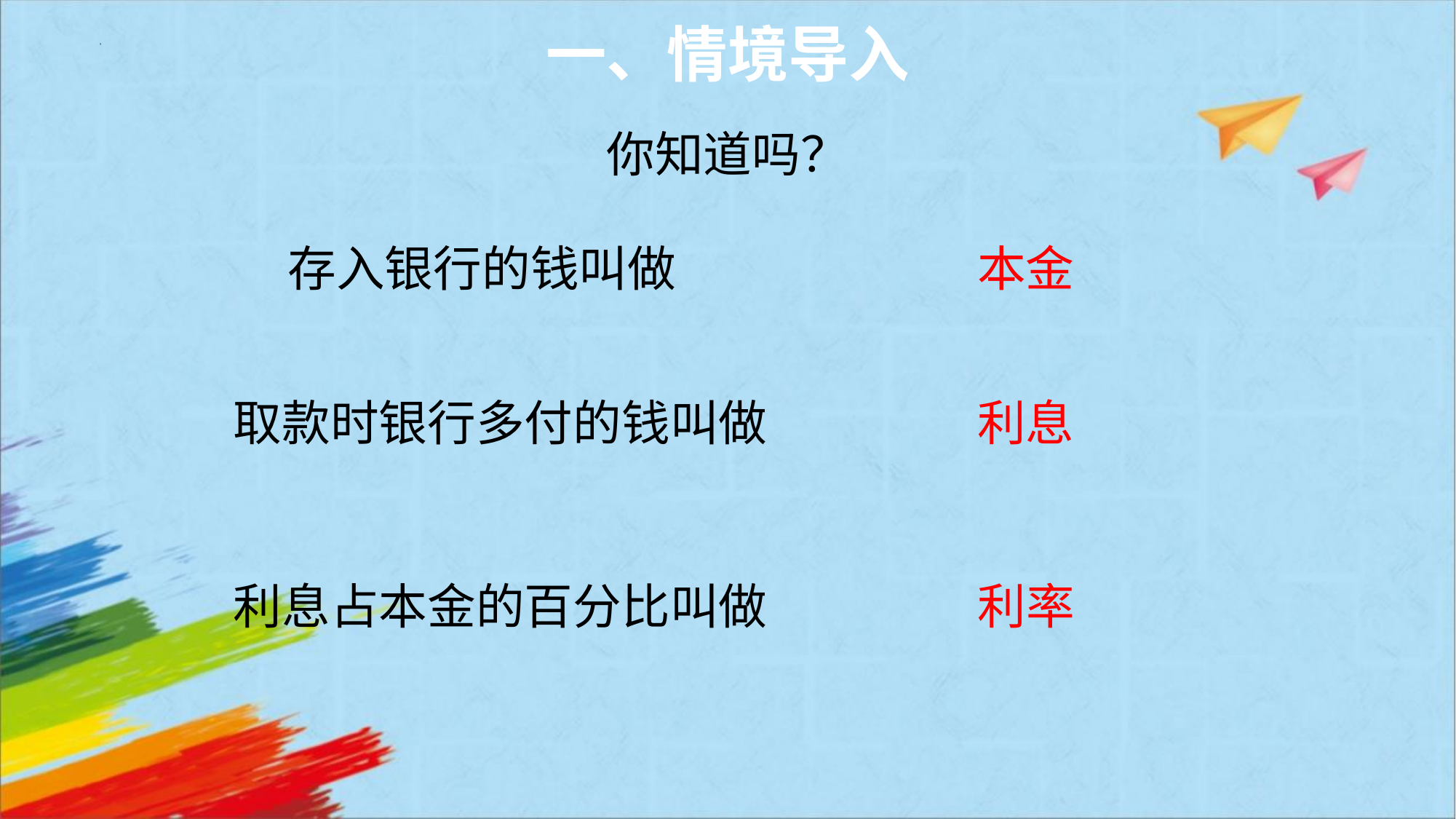

一、情境导入
你知道吗？
存入银行的钱叫做
本金
取款时银行多付的钱叫做
利息
利息占本金的百分比叫做
利率